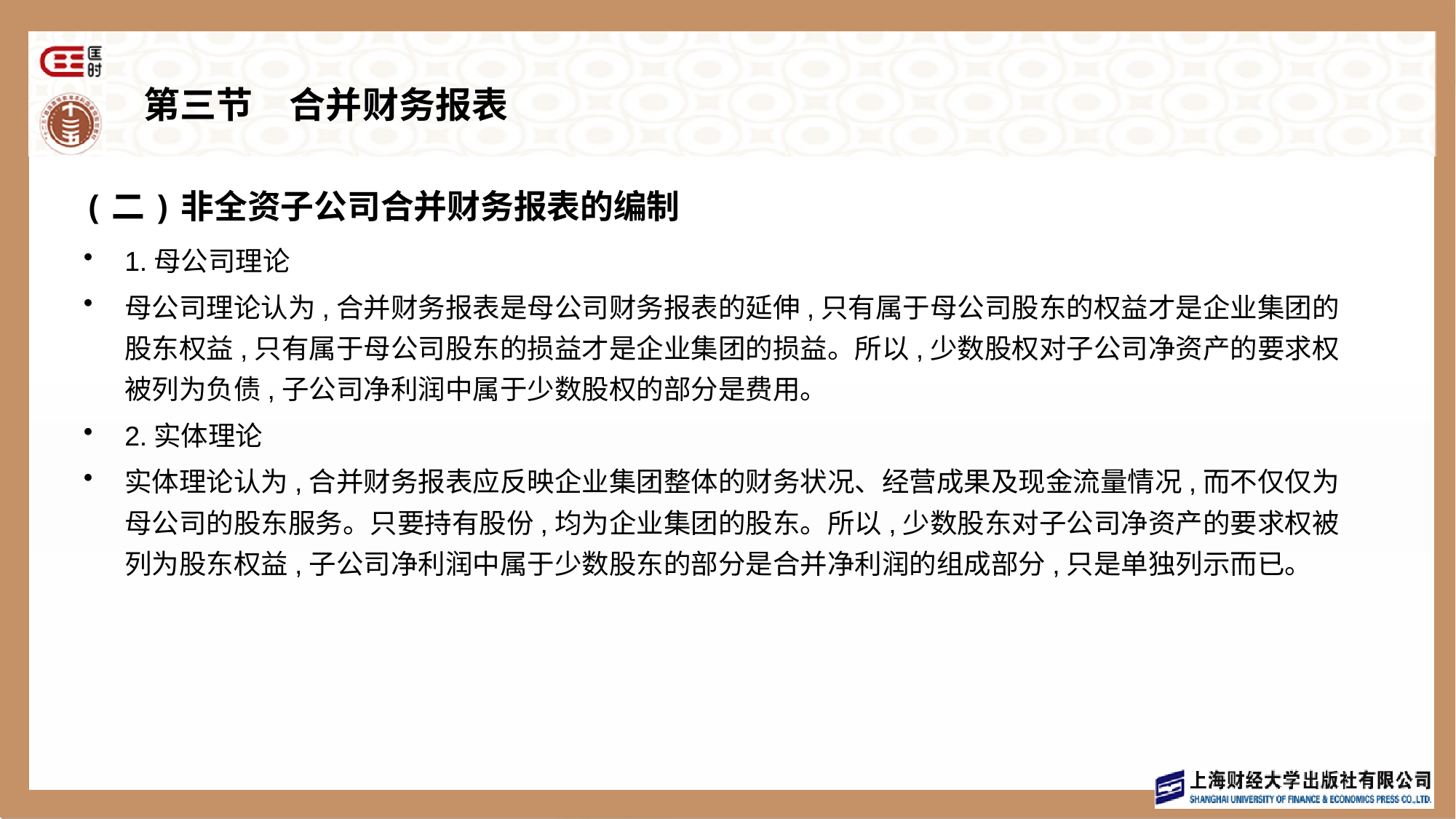

# 第三节　合并财务报表
(二)非全资子公司合并财务报表的编制
1.母公司理论
母公司理论认为,合并财务报表是母公司财务报表的延伸,只有属于母公司股东的权益才是企业集团的股东权益,只有属于母公司股东的损益才是企业集团的损益。所以,少数股权对子公司净资产的要求权被列为负债,子公司净利润中属于少数股权的部分是费用。
2.实体理论
实体理论认为,合并财务报表应反映企业集团整体的财务状况、经营成果及现金流量情况,而不仅仅为母公司的股东服务。只要持有股份,均为企业集团的股东。所以,少数股东对子公司净资产的要求权被列为股东权益,子公司净利润中属于少数股东的部分是合并净利润的组成部分,只是单独列示而已。